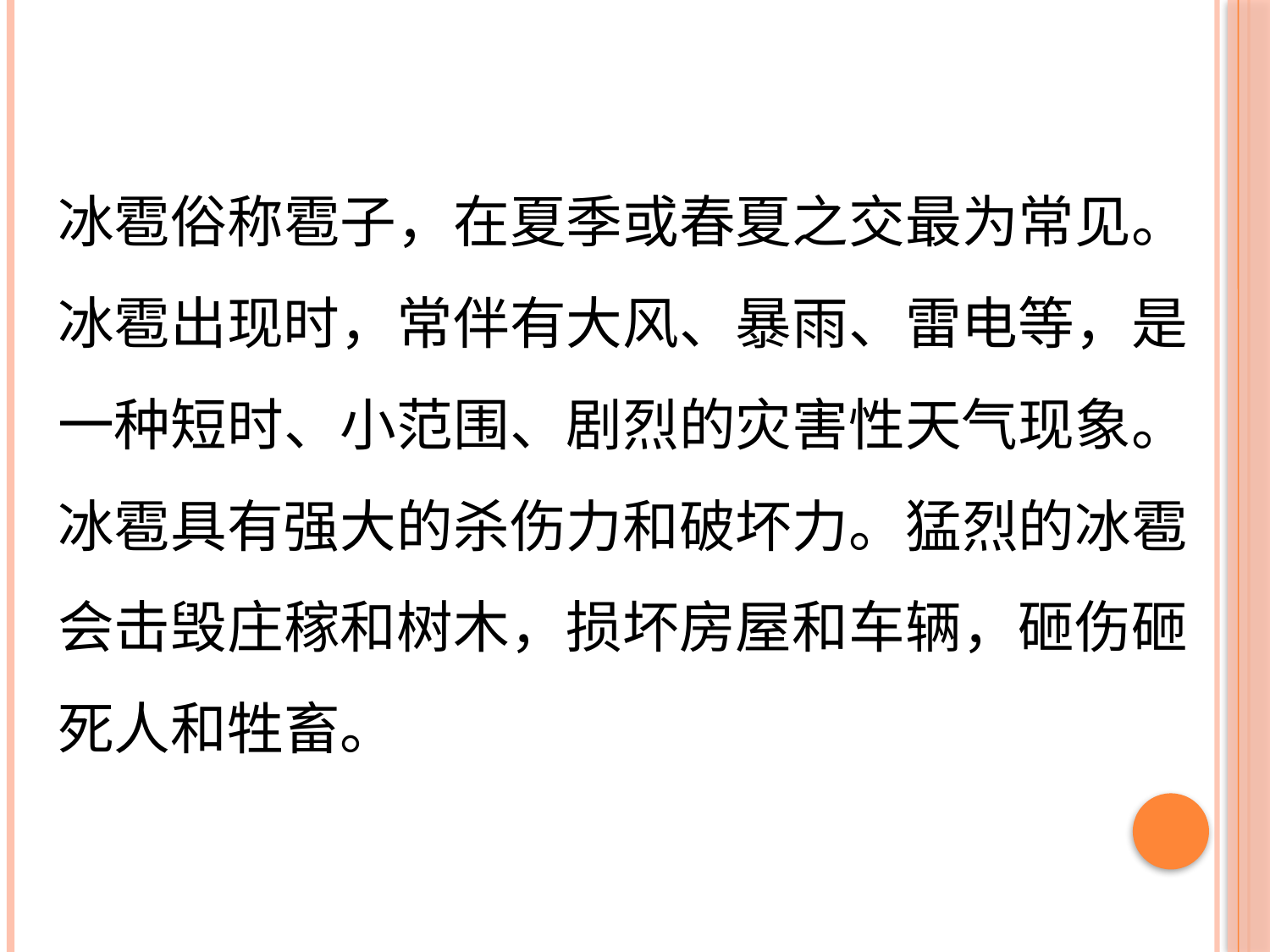

冰雹俗称雹子，在夏季或春夏之交最为常见。冰雹出现时，常伴有大风、暴雨、雷电等，是一种短时、小范围、剧烈的灾害性天气现象。冰雹具有强大的杀伤力和破坏力。猛烈的冰雹会击毁庄稼和树木，损坏房屋和车辆，砸伤砸死人和牲畜。